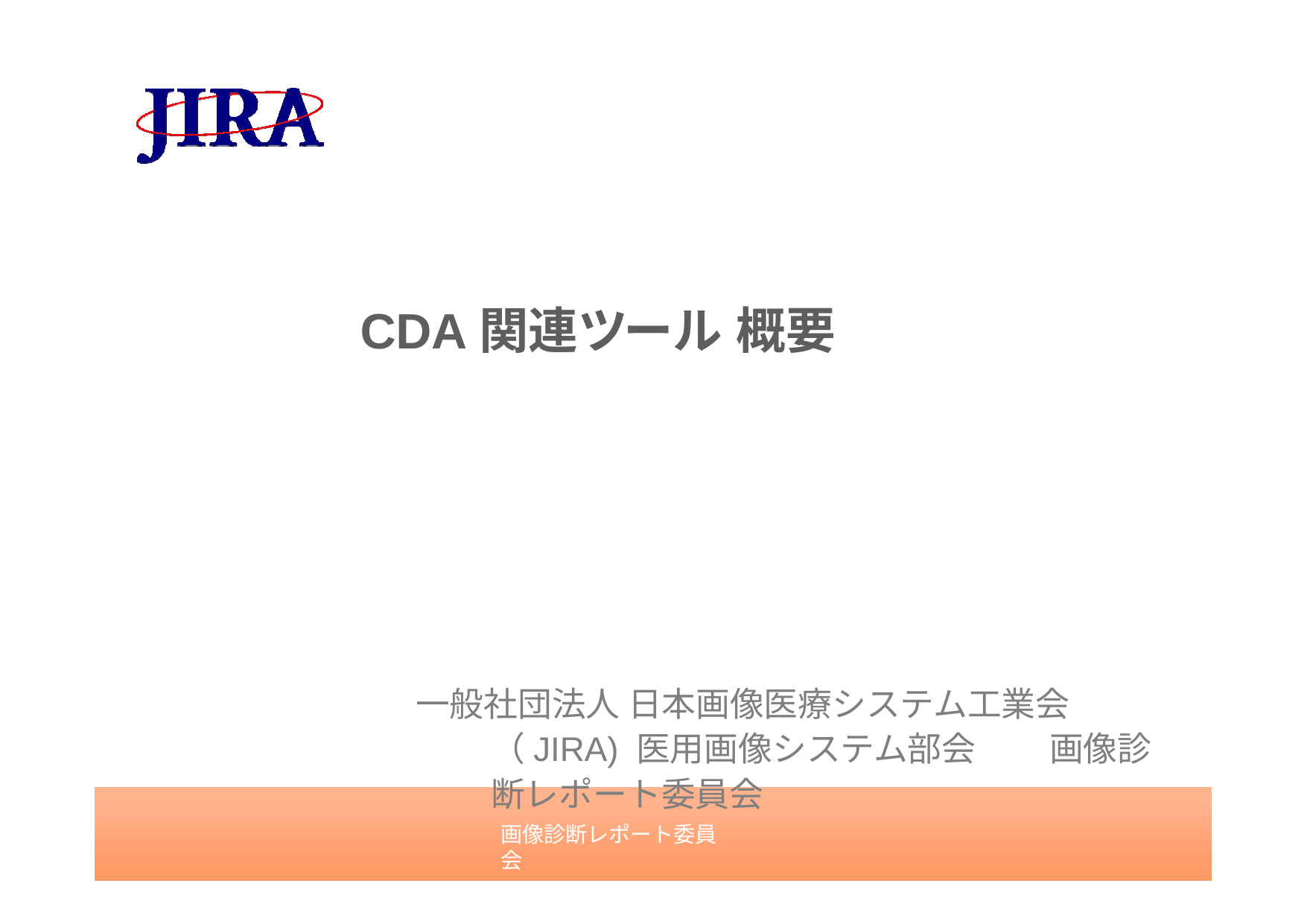

# CDA関連ツール 概要
⼀般社団法⼈ ⽇本画像医療システム⼯業会 （JIRA) 医⽤画像システム部会	画像診断レポート委員会

画像診断レポート委員会